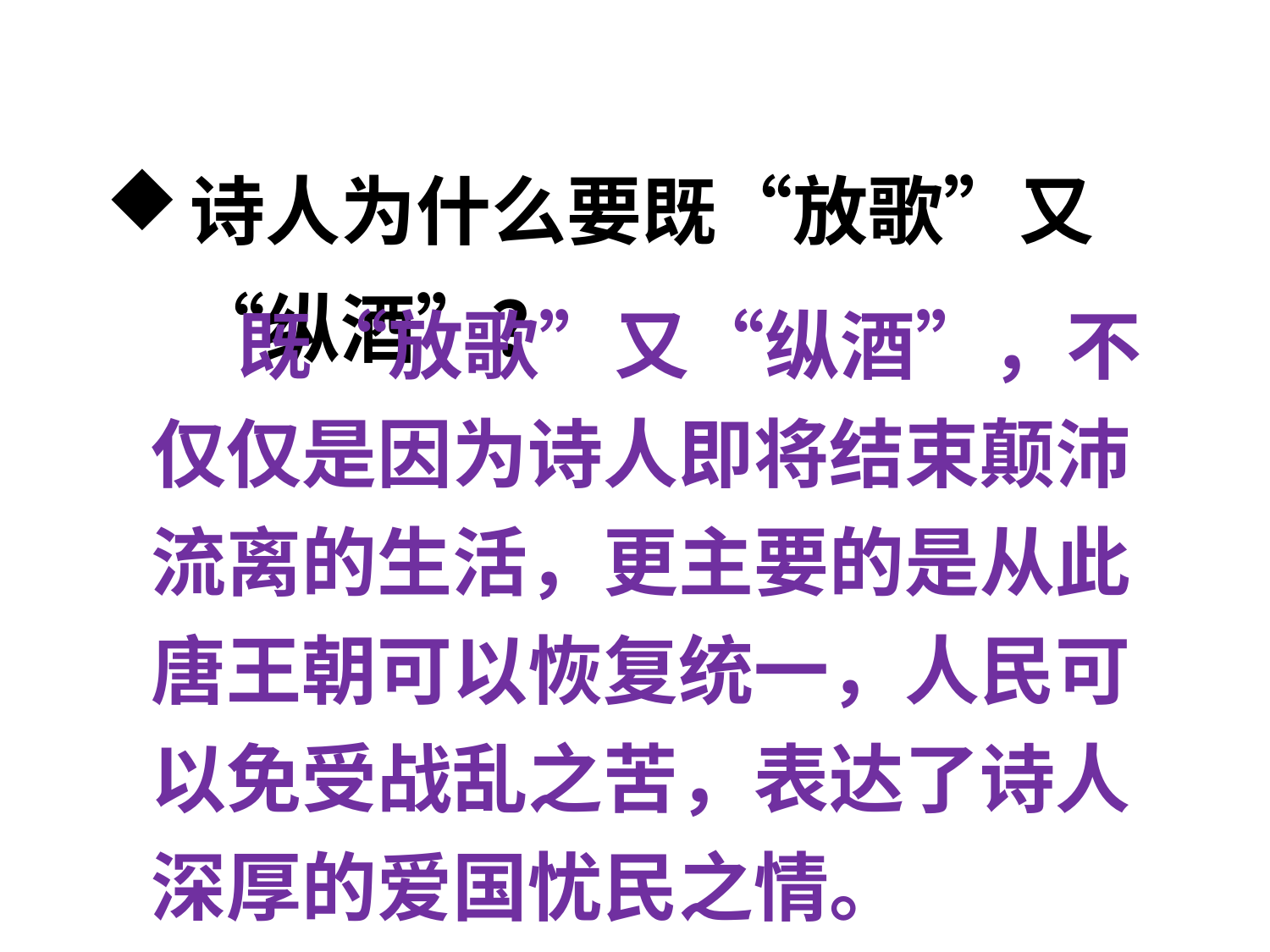

诗人为什么要既“放歌”又“纵酒”？
    既“放歌”又“纵酒”，不仅仅是因为诗人即将结束颠沛流离的生活，更主要的是从此唐王朝可以恢复统一，人民可以免受战乱之苦，表达了诗人深厚的爱国忧民之情。